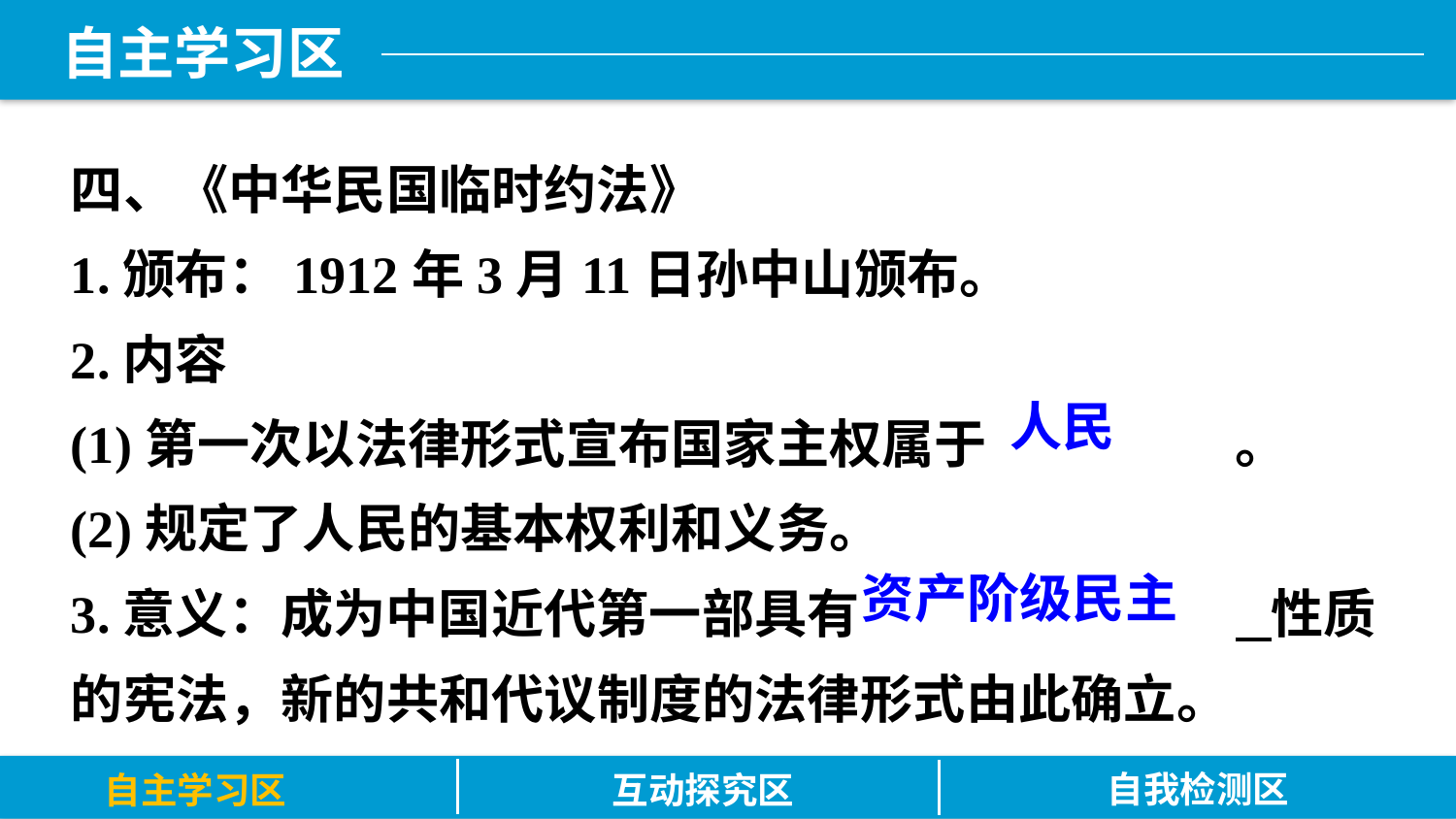

四、《中华民国临时约法》
1.颁布：1912年3月11日孙中山颁布。
2.内容
(1)第一次以法律形式宣布国家主权属于		。
(2)规定了人民的基本权利和义务。
3.意义：成为中国近代第一部具有			   性质的宪法，新的共和代议制度的法律形式由此确立。
人民
资产阶级民主
自我检测区
自主学习区
互动探究区